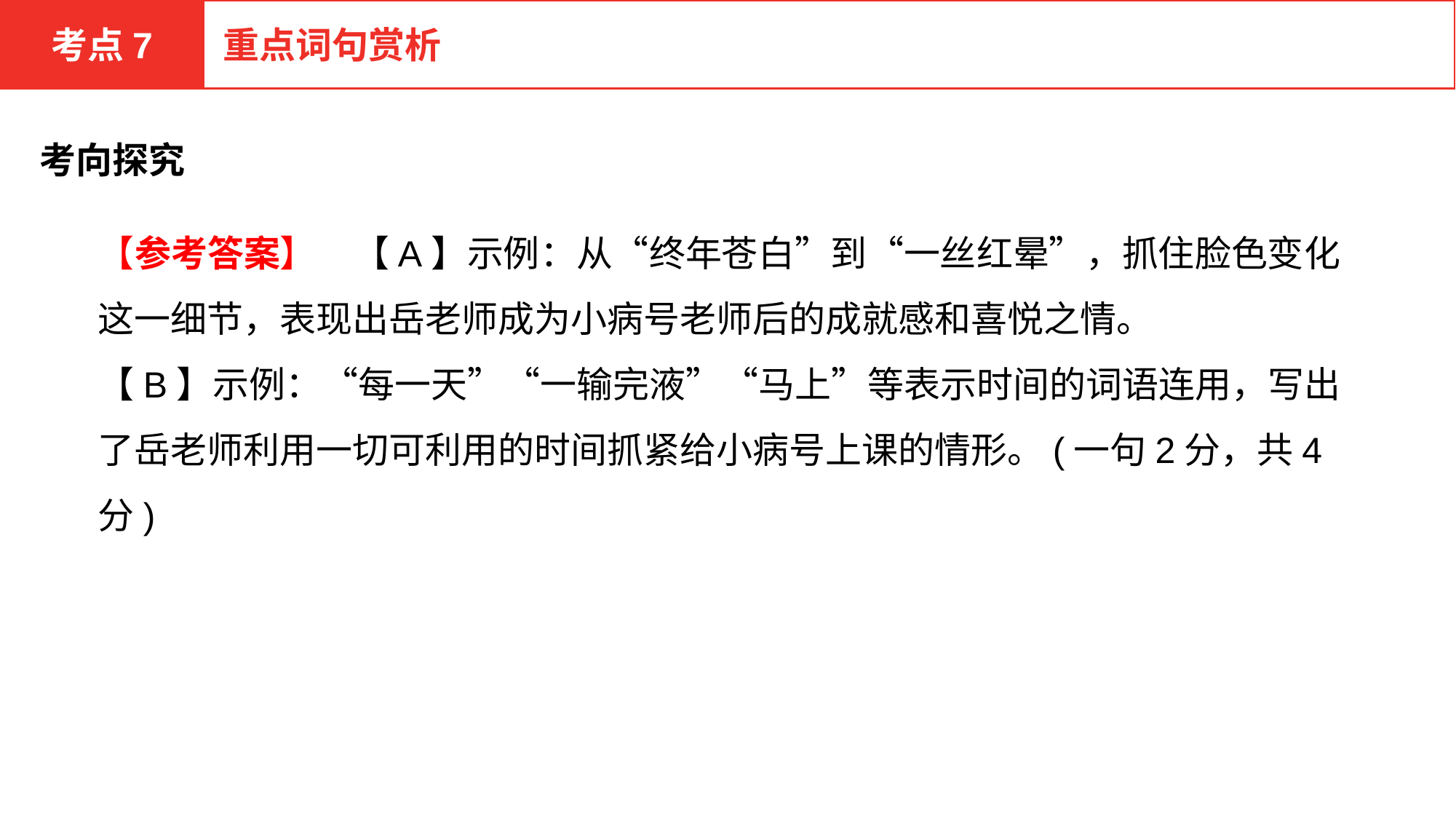

考点7
重点词句赏析
考向探究

【参考答案】　【A】示例：从“终年苍白”到“一丝红晕”，抓住脸色变化这一细节，表现出岳老师成为小病号老师后的成就感和喜悦之情。
【B】示例：“每一天”“一输完液”“马上”等表示时间的词语连用，写出了岳老师利用一切可利用的时间抓紧给小病号上课的情形。(一句2分，共4分)